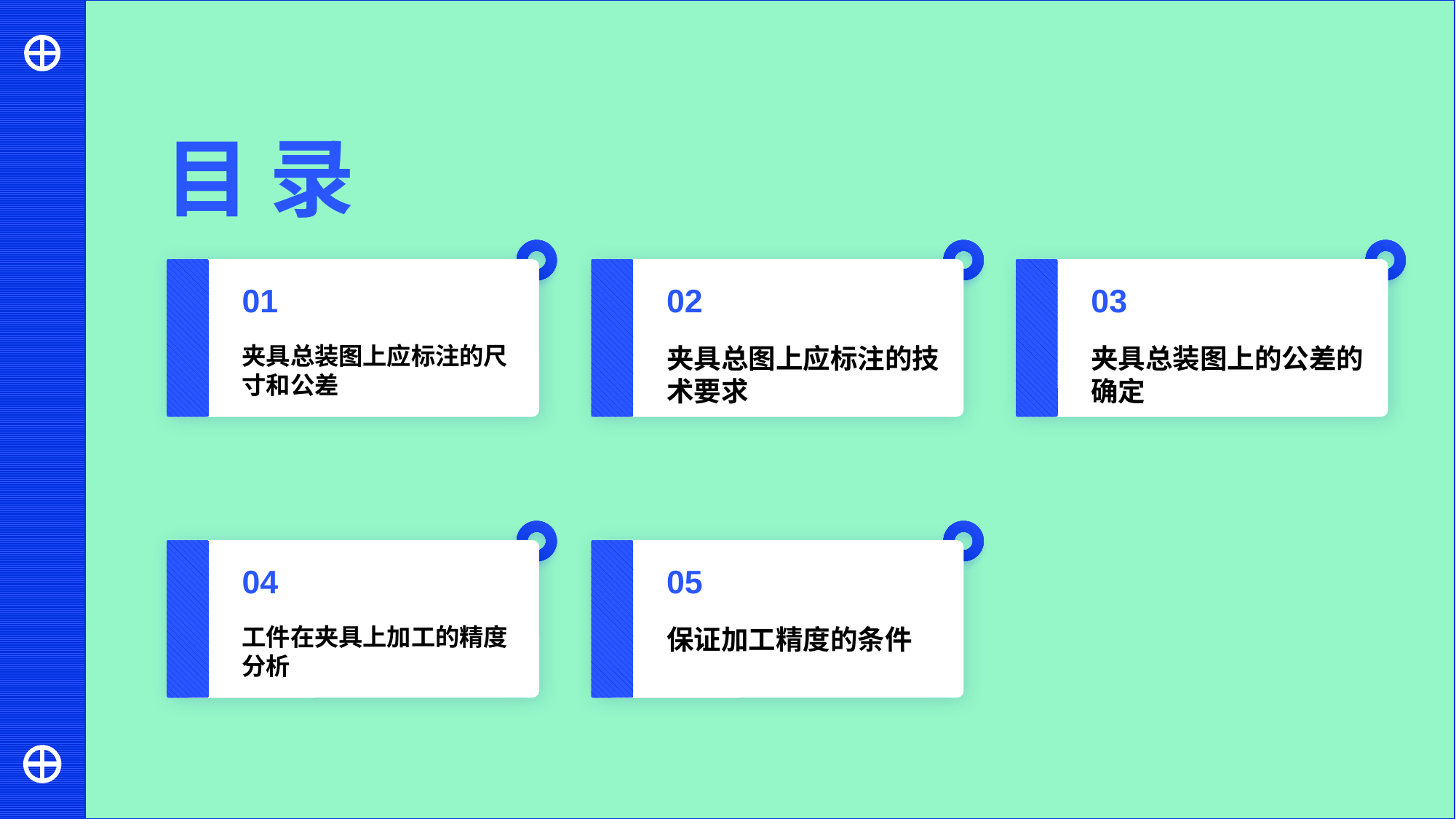

目 录

01
02
03
夹具总装图上应标注的尺寸和公差
夹具总图上应标注的技术要求
夹具总装图上的公差的确定

04
05
工件在夹具上加工的精度分析
保证加工精度的条件